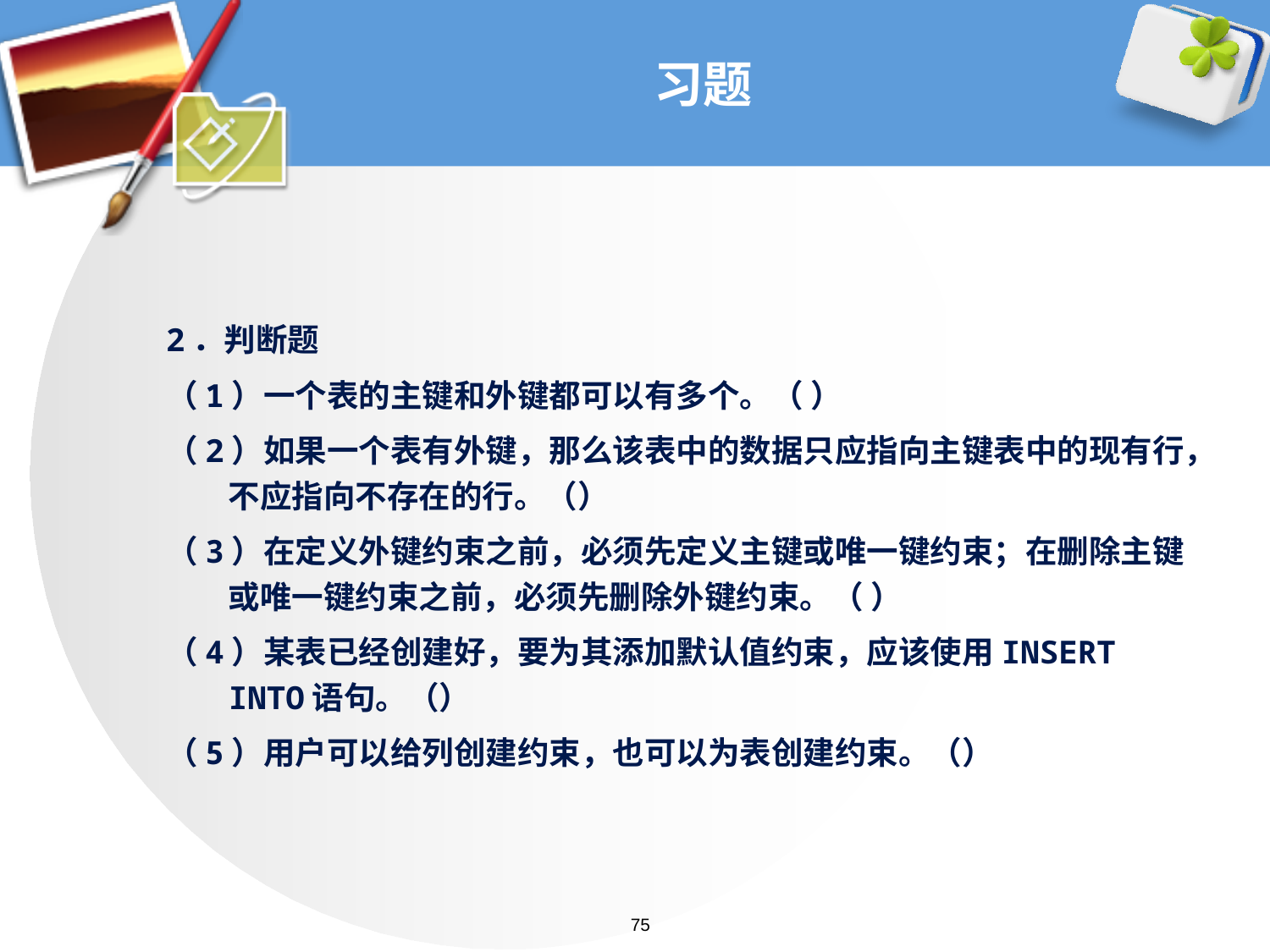

# 习题
2．判断题
（1）一个表的主键和外键都可以有多个。（ ）
（2）如果一个表有外键，那么该表中的数据只应指向主键表中的现有行，不应指向不存在的行。（）
（3）在定义外键约束之前，必须先定义主键或唯一键约束；在删除主键或唯一键约束之前，必须先删除外键约束。（ ）
（4）某表已经创建好，要为其添加默认值约束，应该使用INSERT INTO语句。（）
（5）用户可以给列创建约束，也可以为表创建约束。（）
75